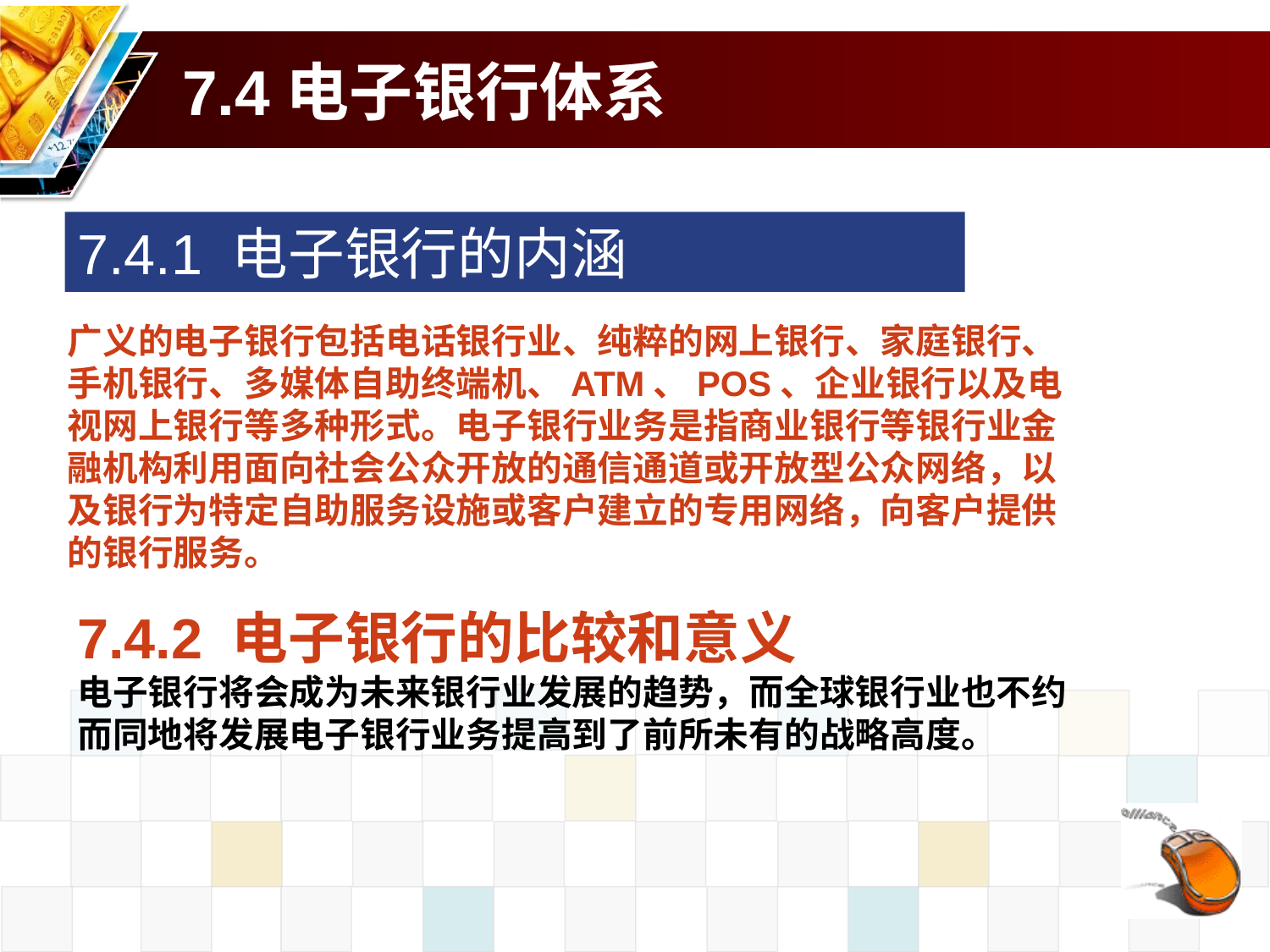

# 7.4电子银行体系
7.4.1 电子银行的内涵
广义的电子银行包括电话银行业、纯粹的网上银行、家庭银行、手机银行、多媒体自助终端机、ATM、POS、企业银行以及电视网上银行等多种形式。电子银行业务是指商业银行等银行业金融机构利用面向社会公众开放的通信通道或开放型公众网络，以及银行为特定自助服务设施或客户建立的专用网络，向客户提供的银行服务。
7.4.2 电子银行的比较和意义
电子银行将会成为未来银行业发展的趋势，而全球银行业也不约而同地将发展电子银行业务提高到了前所未有的战略高度。